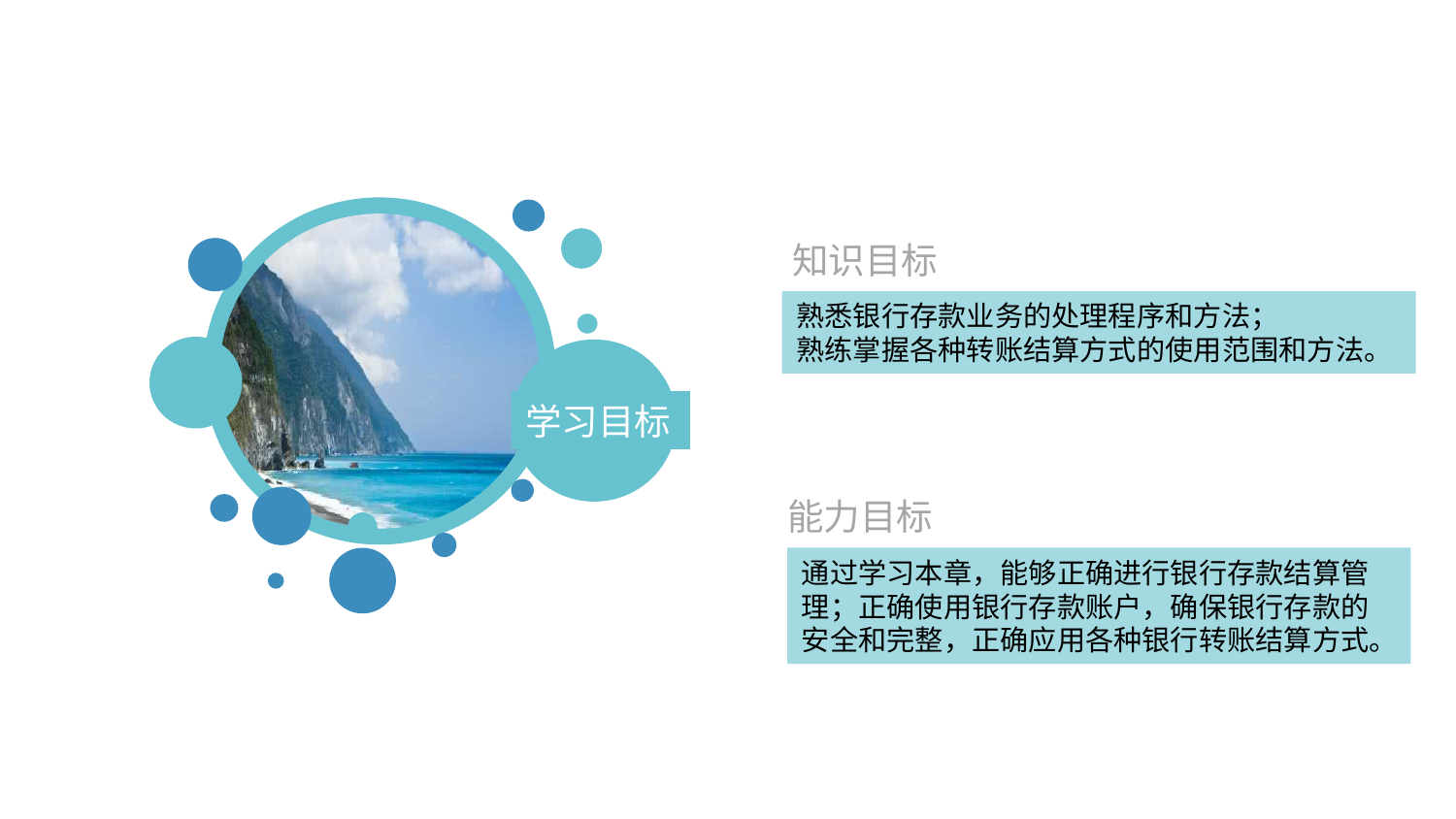

学习目标

知识目标
熟悉银行存款业务的处理程序和方法；
熟练掌握各种转账结算方式的使用范围和方法。
能力目标
通过学习本章，能够正确进行银行存款结算管理；正确使用银行存款账户，确保银行存款的安全和完整，正确应用各种银行转账结算方式。